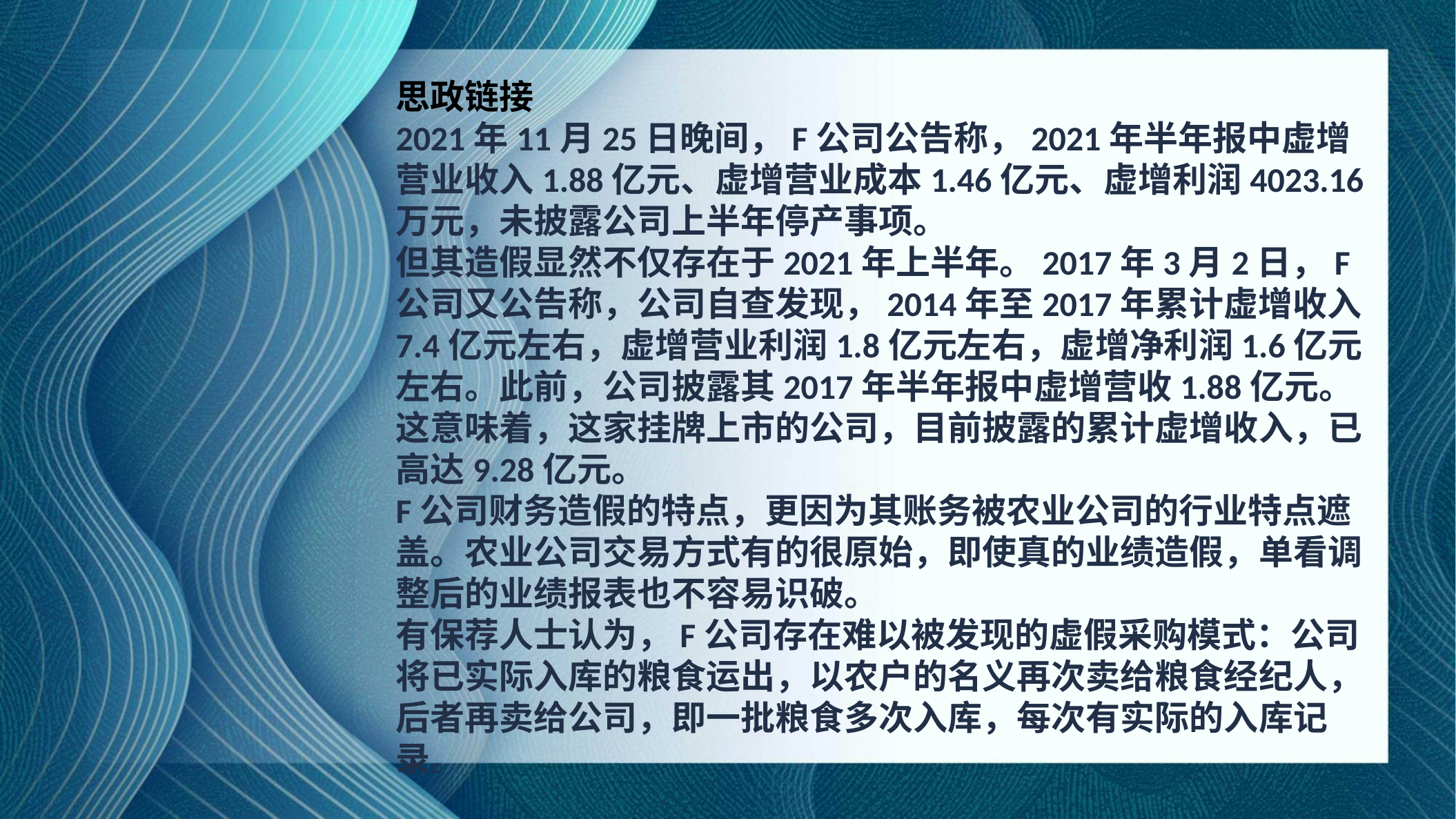

思政链接
2021年11月25日晚间，F公司公告称，2021年半年报中虚增营业收入1.88亿元、虚增营业成本1.46亿元、虚增利润4023.16万元，未披露公司上半年停产事项。
但其造假显然不仅存在于2021年上半年。2017年3月2日，F公司又公告称，公司自查发现，2014年至2017年累计虚增收入7.4亿元左右，虚增营业利润1.8亿元左右，虚增净利润1.6亿元左右。此前，公司披露其2017年半年报中虚增营收1.88亿元。这意味着，这家挂牌上市的公司，目前披露的累计虚增收入，已高达9.28亿元。
F公司财务造假的特点，更因为其账务被农业公司的行业特点遮盖。农业公司交易方式有的很原始，即使真的业绩造假，单看调整后的业绩报表也不容易识破。
有保荐人士认为，F公司存在难以被发现的虚假采购模式：公司将已实际入库的粮食运出，以农户的名义再次卖给粮食经纪人，后者再卖给公司，即一批粮食多次入库，每次有实际的入库记录。